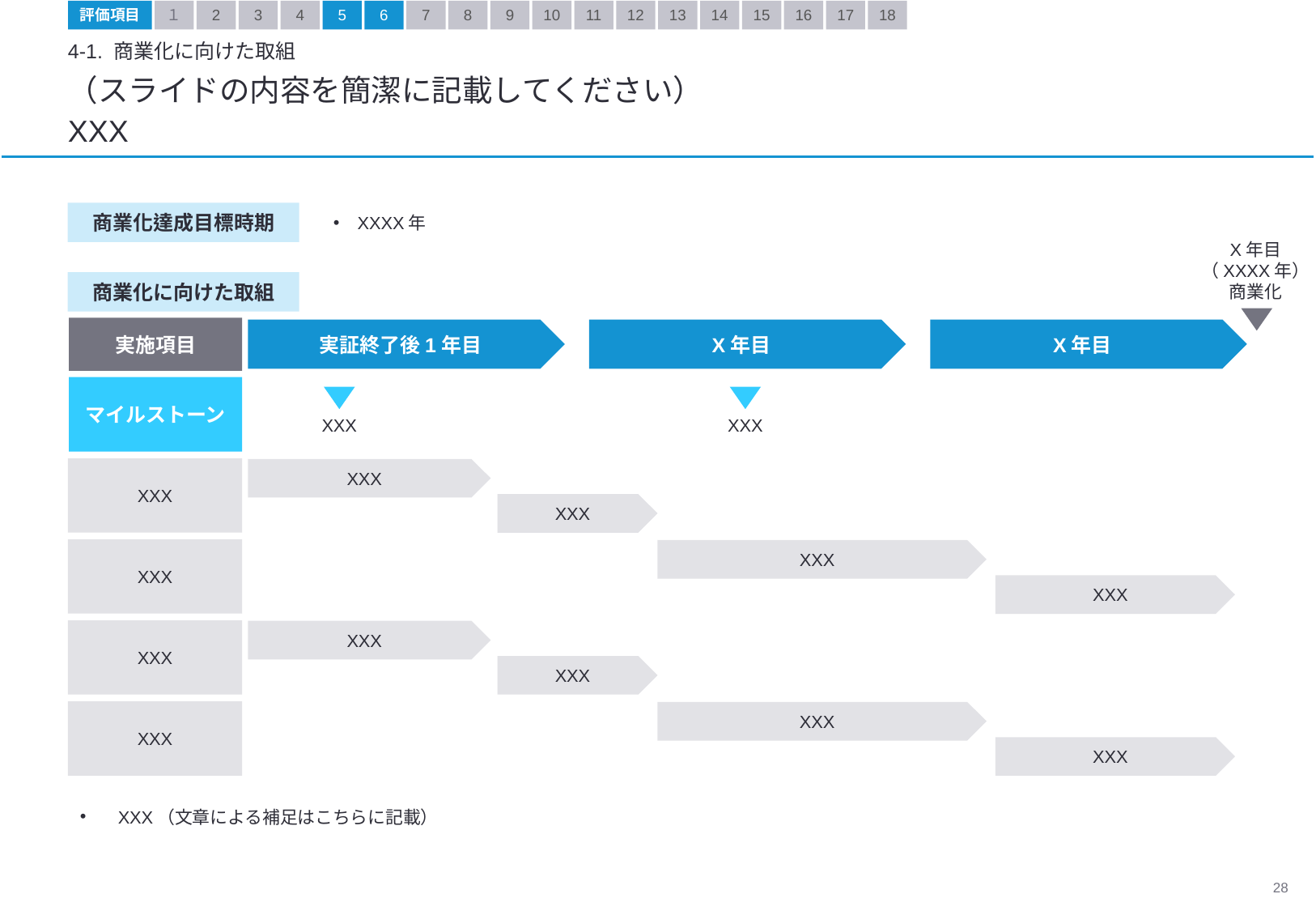

評価項目
１
2
3
4
5
6
7
8
9
10
11
12
13
14
15
16
17
18
4-1. 商業化に向けた取組
（スライドの内容を簡潔に記載してください）
XXX
商業化達成目標時期
XXXX年
X年目
（XXXX年）
商業化
商業化に向けた取組

実施項目
実証終了後1年目
X年目
X年目
マイルストーン

XXX

XXX
XXX
XXX
XXX
XXX
XXX
XXX
XXX
XXX
XXX
XXX
XXX
XXX
XXX（文章による補足はこちらに記載）